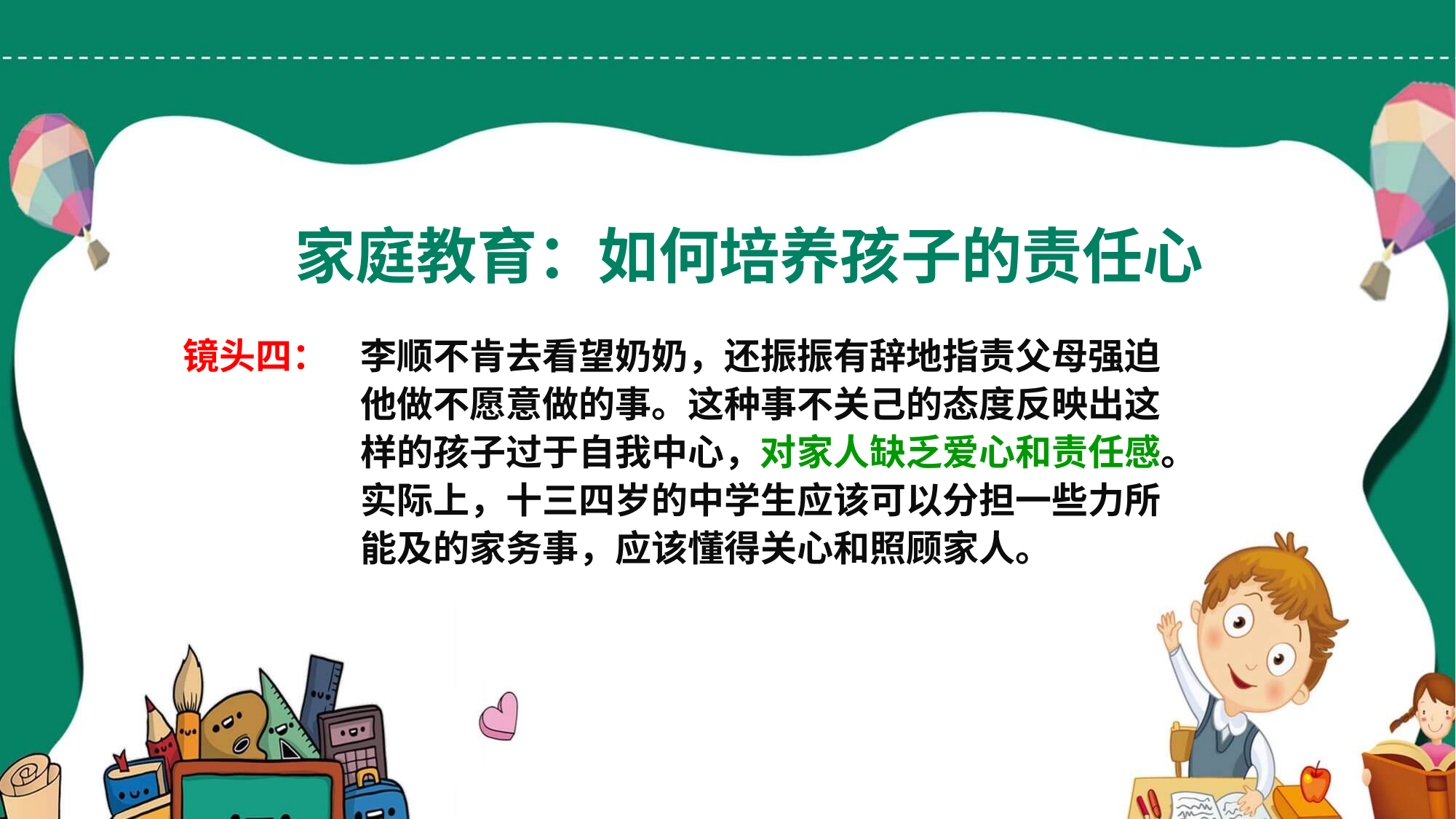

# 家庭教育：如何培养孩子的责任心
镜头四：
李顺不肯去看望奶奶，还振振有辞地指责父母强迫他做不愿意做的事。这种事不关己的态度反映出这样的孩子过于自我中心，对家人缺乏爱心和责任感。实际上，十三四岁的中学生应该可以分担一些力所能及的家务事，应该懂得关心和照顾家人。